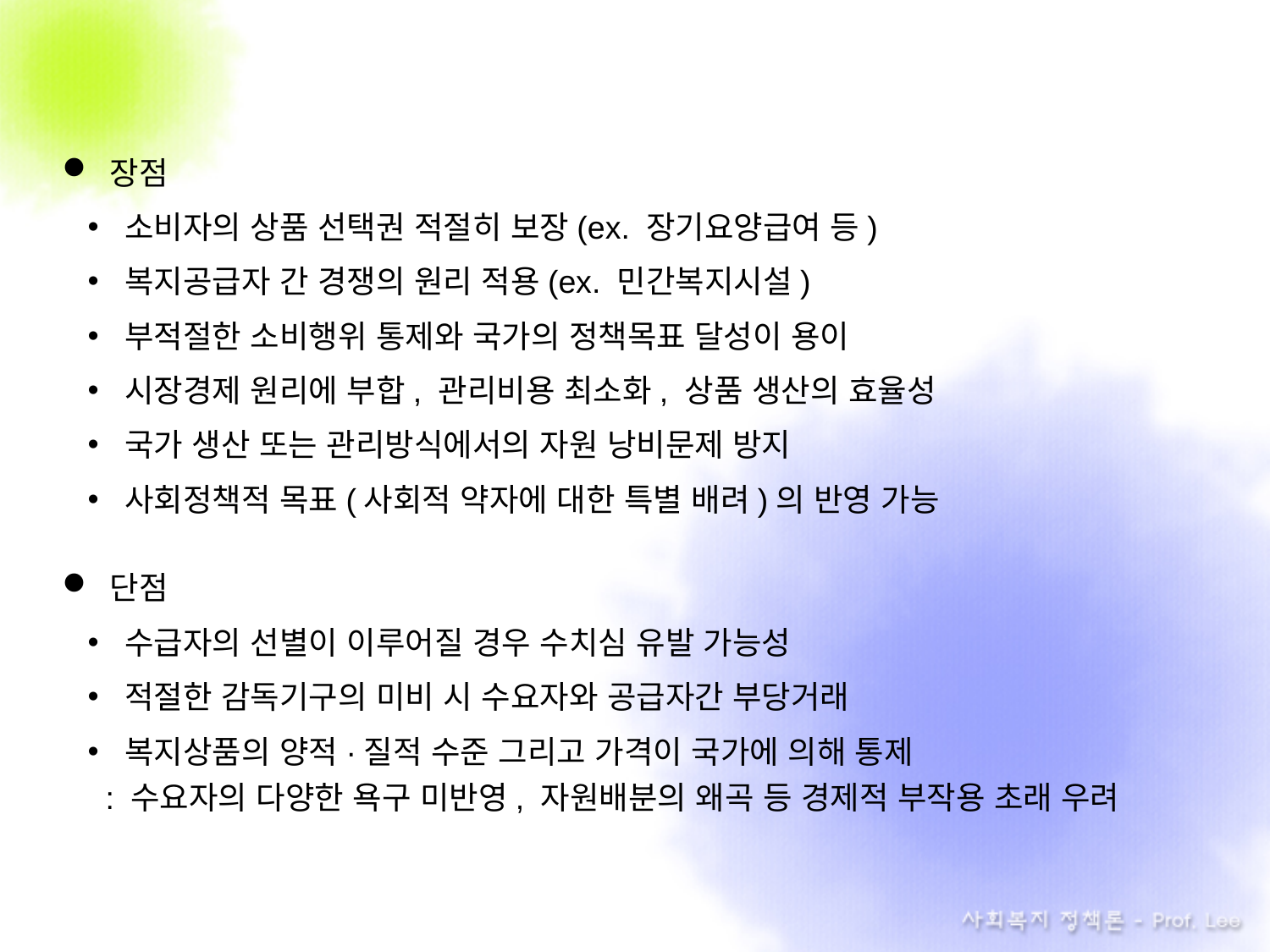

장점
소비자의 상품 선택권 적절히 보장(ex. 장기요양급여 등)
복지공급자 간 경쟁의 원리 적용(ex. 민간복지시설)
부적절한 소비행위 통제와 국가의 정책목표 달성이 용이
시장경제 원리에 부합, 관리비용 최소화, 상품 생산의 효율성
국가 생산 또는 관리방식에서의 자원 낭비문제 방지
사회정책적 목표(사회적 약자에 대한 특별 배려)의 반영 가능

단점
수급자의 선별이 이루어질 경우 수치심 유발 가능성
적절한 감독기구의 미비 시 수요자와 공급자간 부당거래
복지상품의 양적·질적 수준 그리고 가격이 국가에 의해 통제
  : 수요자의 다양한 욕구 미반영, 자원배분의 왜곡 등 경제적 부작용 초래 우려